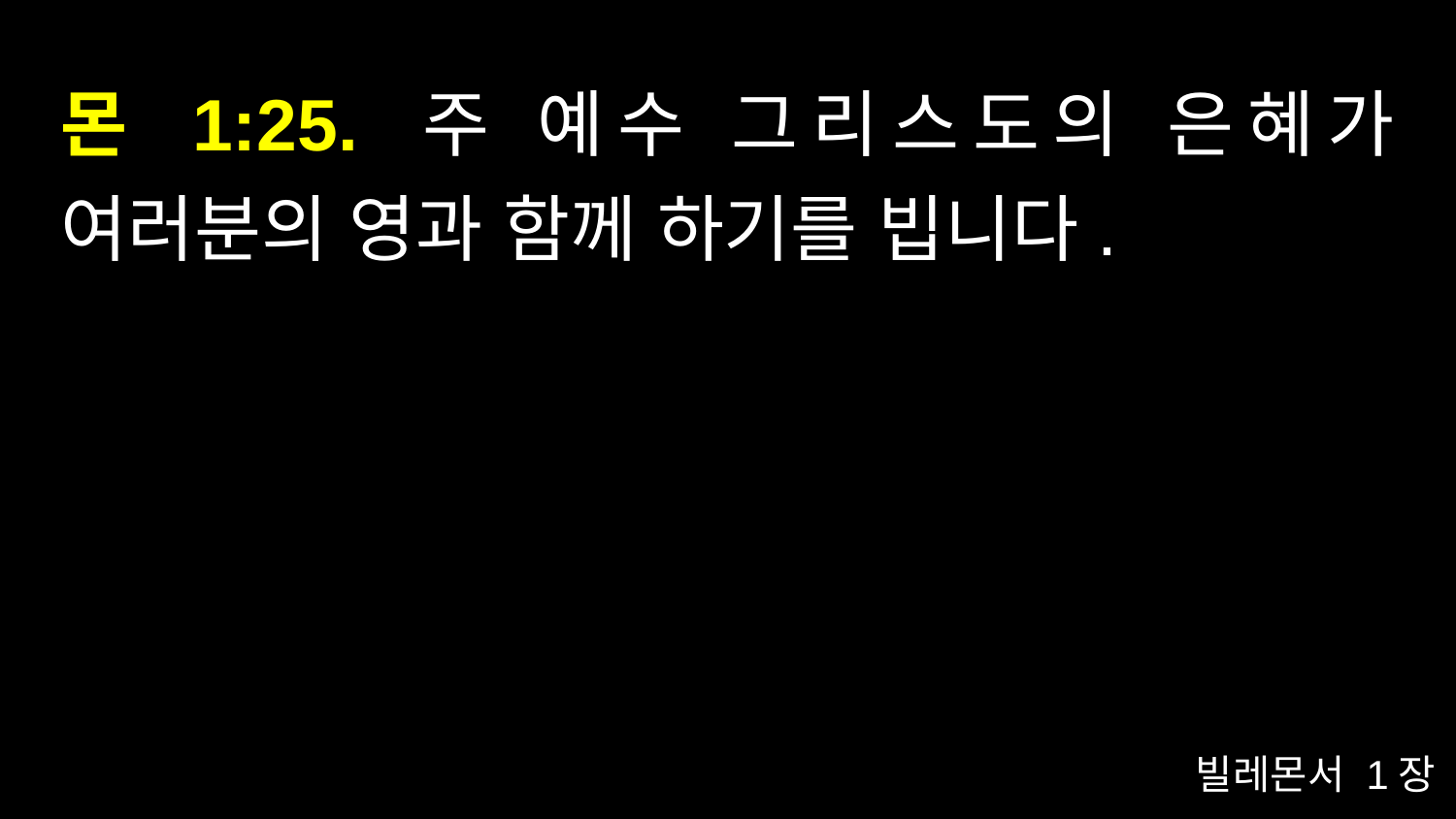

# 몬 1:25. 주 예수 그리스도의 은혜가 여러분의 영과 함께 하기를 빕니다.
빌레몬서 1장